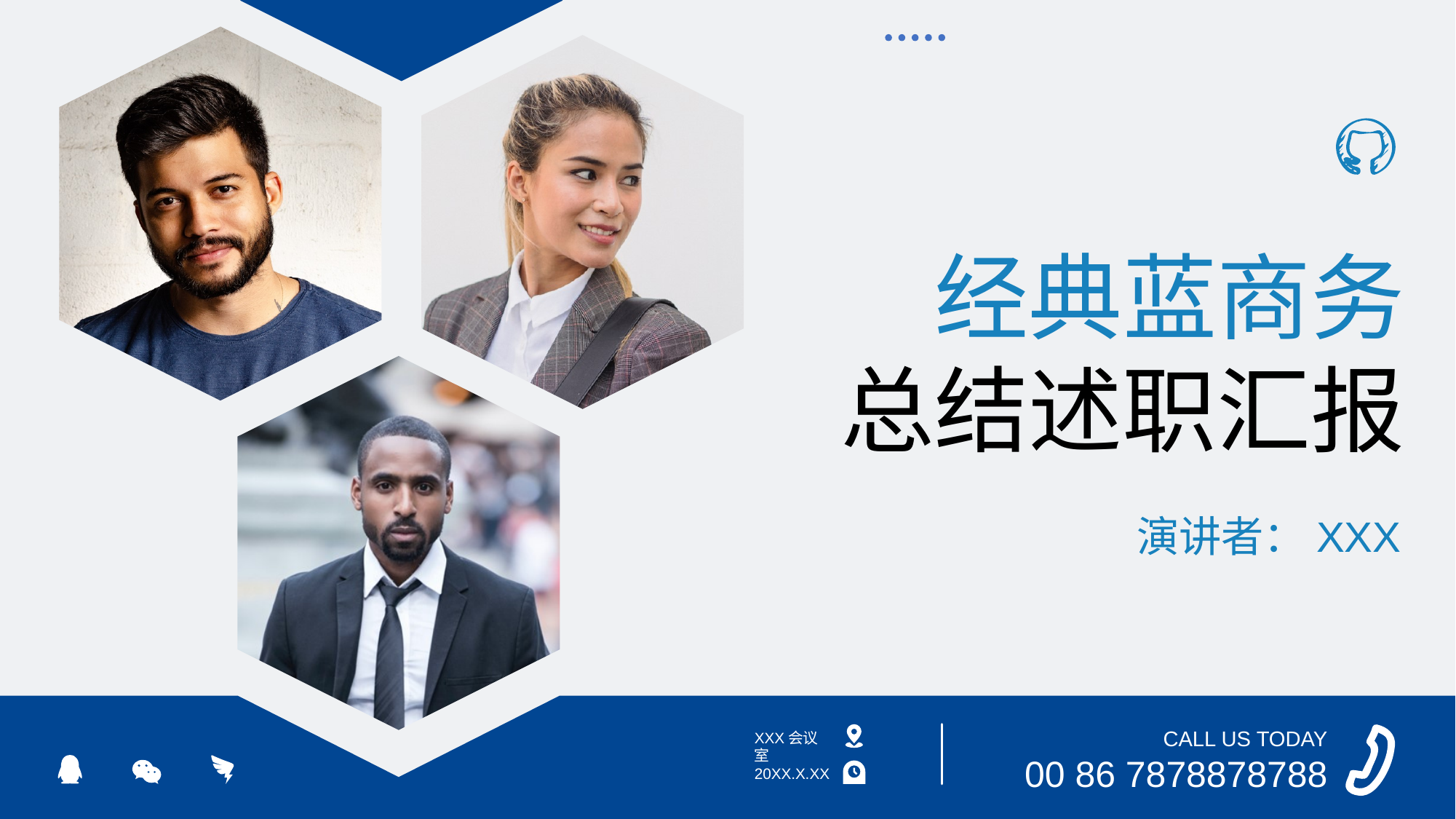

经典蓝商务
总结述职汇报

演讲者：XXX

CALL US TODAY
00 86 7878878788
XXX会议室

20XX.X.XX